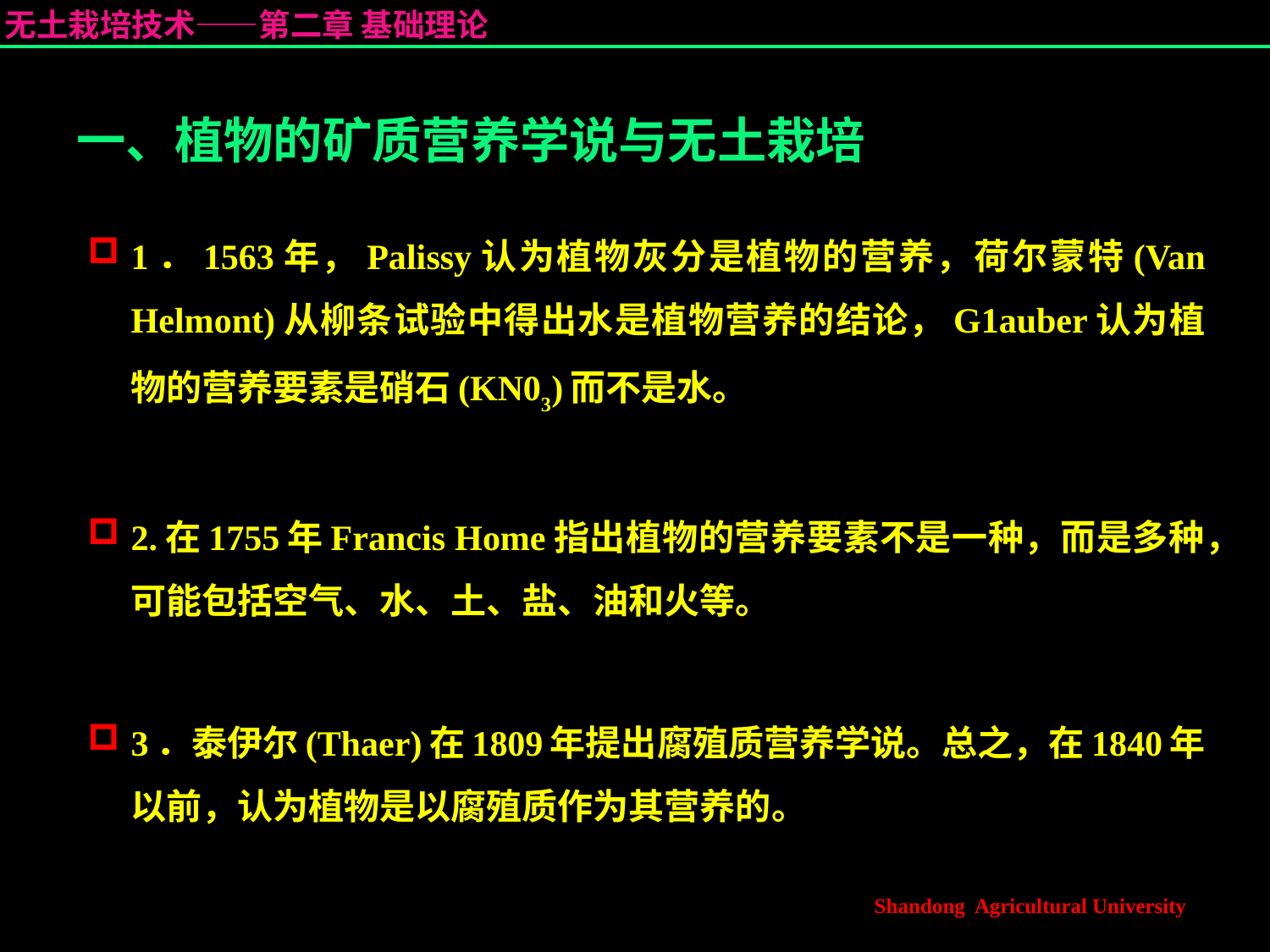

# 一、植物的矿质营养学说与无土栽培
1．1563年，Palissy认为植物灰分是植物的营养，荷尔蒙特(Van Helmont)从柳条试验中得出水是植物营养的结论，G1auber认为植物的营养要素是硝石(KN03)而不是水。

2.在1755年Francis Home指出植物的营养要素不是一种，而是多种，可能包括空气、水、土、盐、油和火等。

3．泰伊尔(Thaer)在1809年提出腐殖质营养学说。总之，在1840年以前，认为植物是以腐殖质作为其营养的。